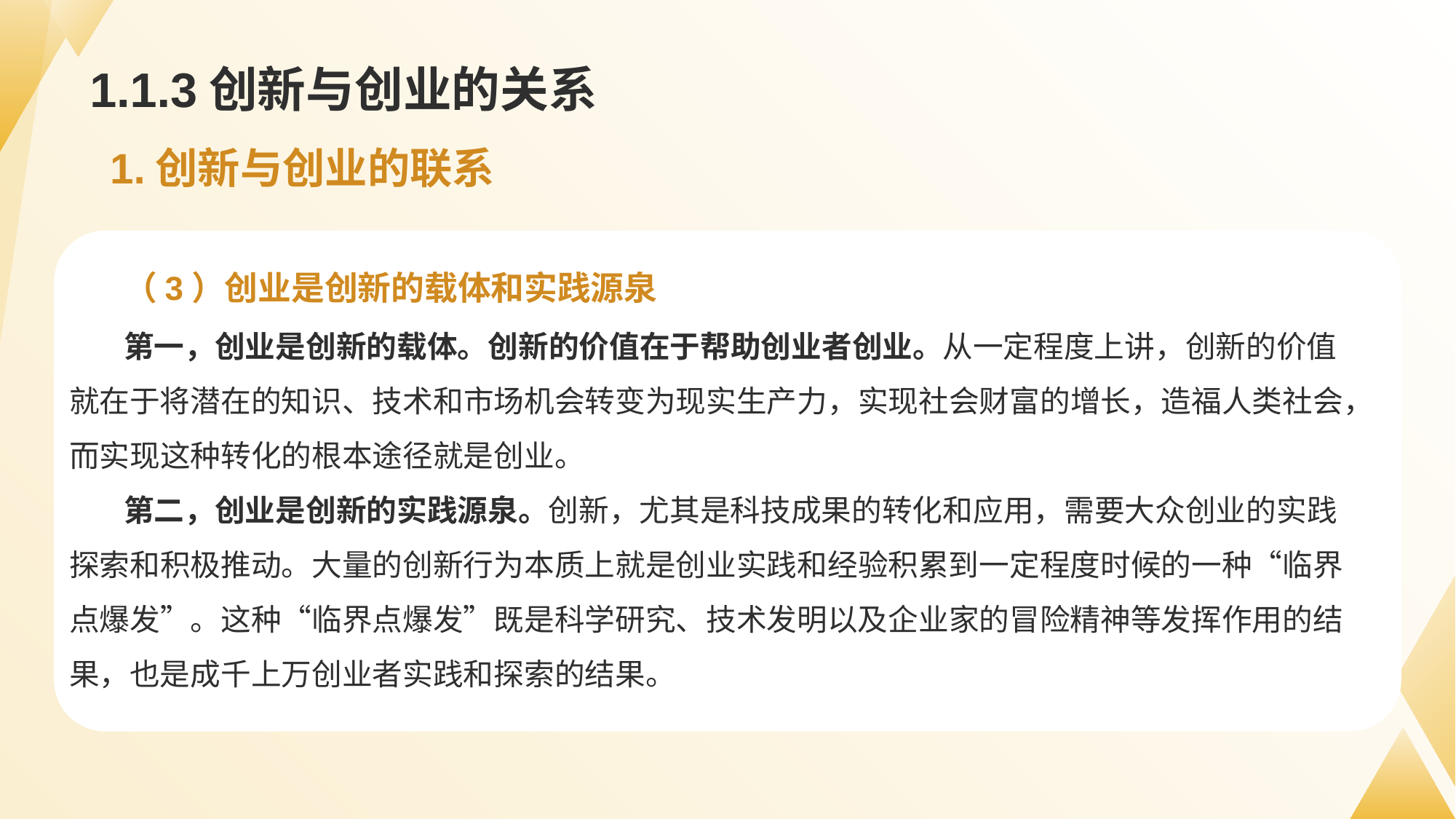

# 1.1.3创新与创业的关系
1.创新与创业的联系
（3）创业是创新的载体和实践源泉
第一，创业是创新的载体。创新的价值在于帮助创业者创业。从一定程度上讲，创新的价值就在于将潜在的知识、技术和市场机会转变为现实生产力，实现社会财富的增长，造福人类社会，而实现这种转化的根本途径就是创业。
第二，创业是创新的实践源泉。创新，尤其是科技成果的转化和应用，需要大众创业的实践探索和积极推动。大量的创新行为本质上就是创业实践和经验积累到一定程度时候的一种“临界点爆发”。这种“临界点爆发”既是科学研究、技术发明以及企业家的冒险精神等发挥作用的结果，也是成千上万创业者实践和探索的结果。